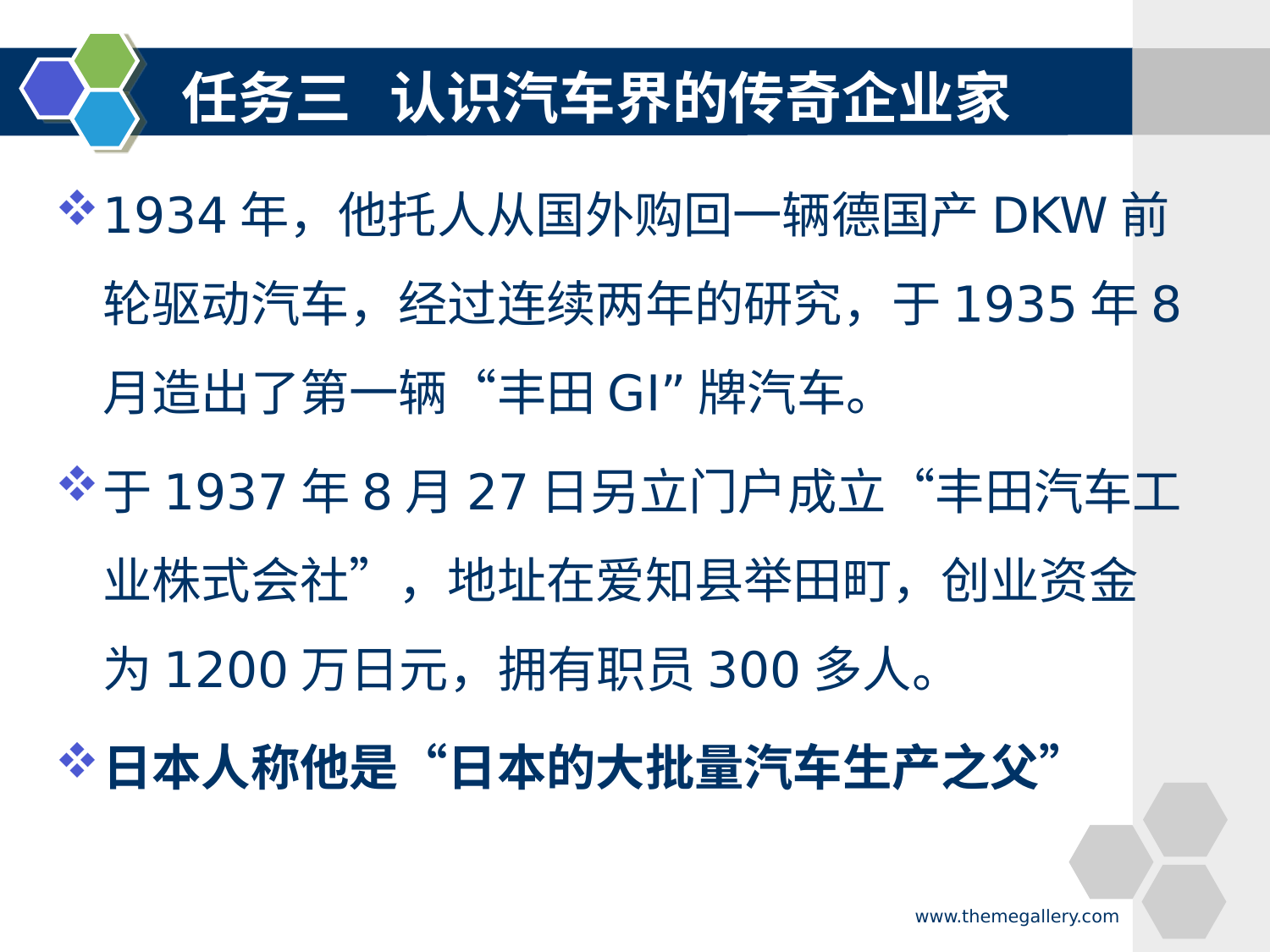

#
任务三   认识汽车界的传奇企业家
1934年，他托人从国外购回一辆德国产DKW前轮驱动汽车，经过连续两年的研究，于1935年8月造出了第一辆“丰田GI”牌汽车。
于1937年8月27日另立门户成立“丰田汽车工业株式会社”，地址在爱知县举田町，创业资金为1200万日元，拥有职员300多人。
日本人称他是“日本的大批量汽车生产之父”

www.themegallery.com